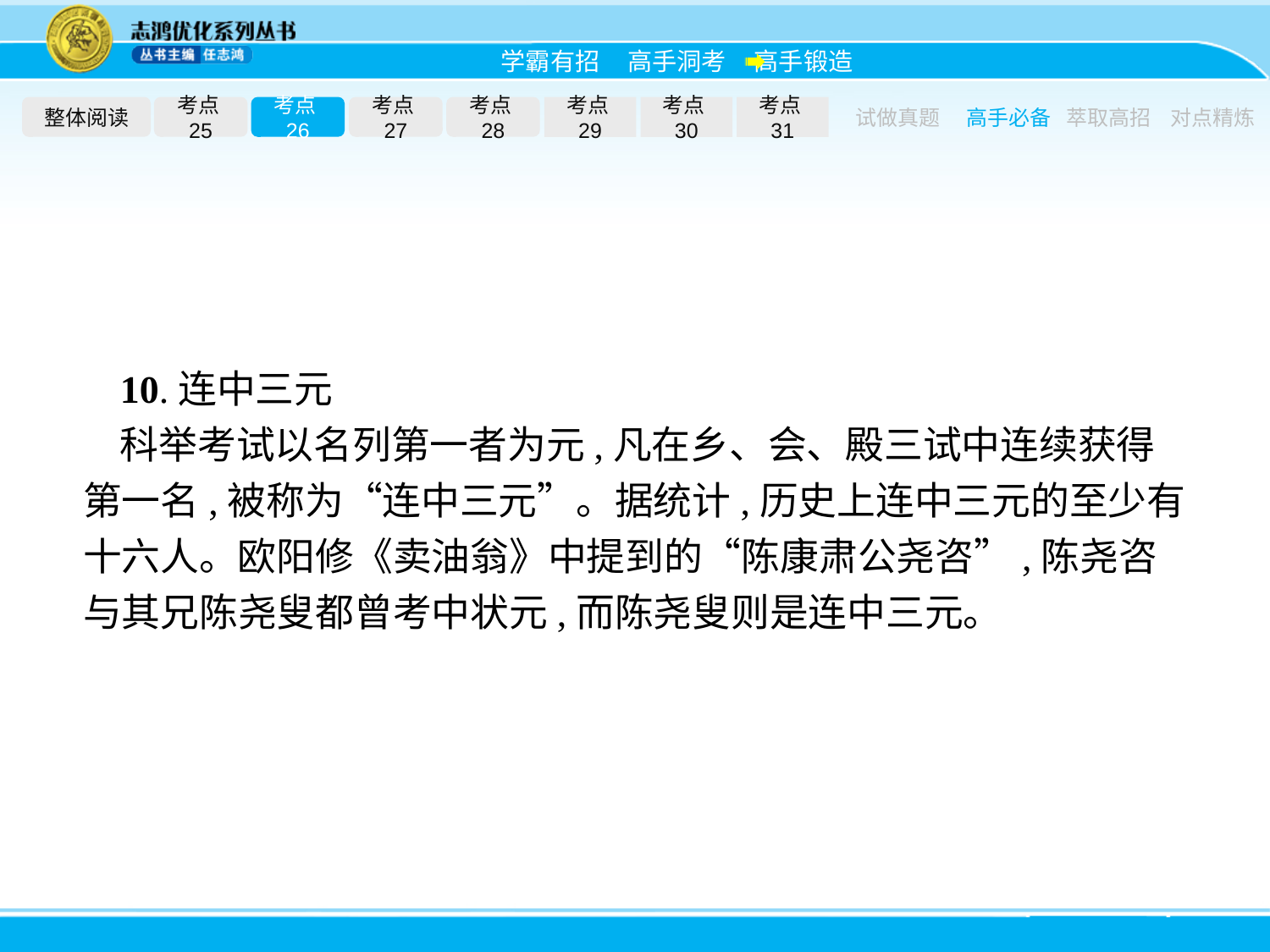

整体阅读
考点25
考点26
考点27
考点28
考点29
考点30
考点31
试做真题
高手必备
萃取高招
对点精炼
10.连中三元
科举考试以名列第一者为元,凡在乡、会、殿三试中连续获得第一名,被称为“连中三元”。据统计,历史上连中三元的至少有十六人。欧阳修《卖油翁》中提到的“陈康肃公尧咨”,陈尧咨与其兄陈尧叟都曾考中状元,而陈尧叟则是连中三元。